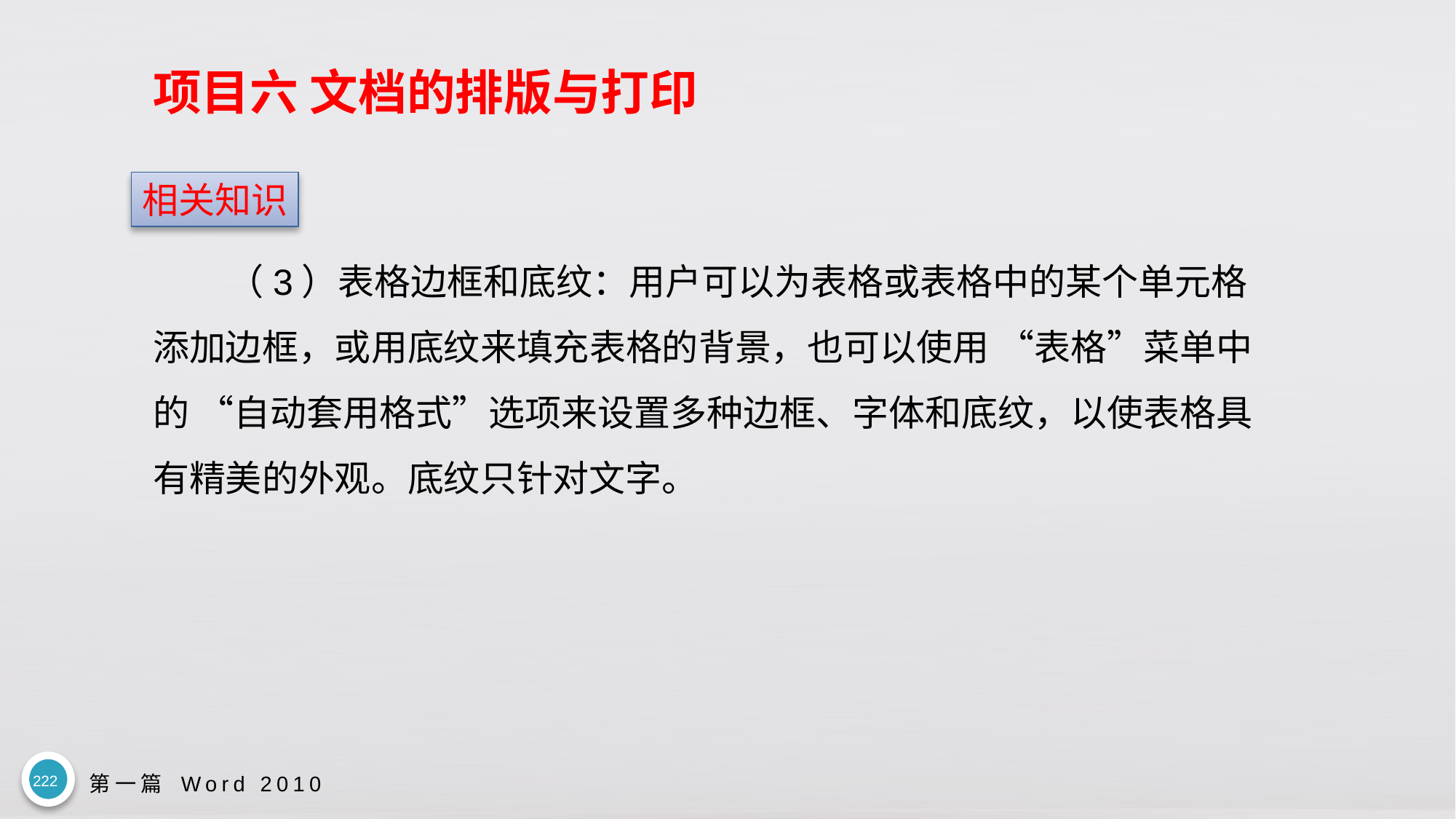

# 项目六 文档的排版与打印
相关知识
（3）表格边框和底纹：用户可以为表格或表格中的某个单元格添加边框，或用底纹来填充表格的背景，也可以使用 “表格”菜单中的 “自动套用格式”选项来设置多种边框、字体和底纹，以使表格具有精美的外观。底纹只针对文字。
222